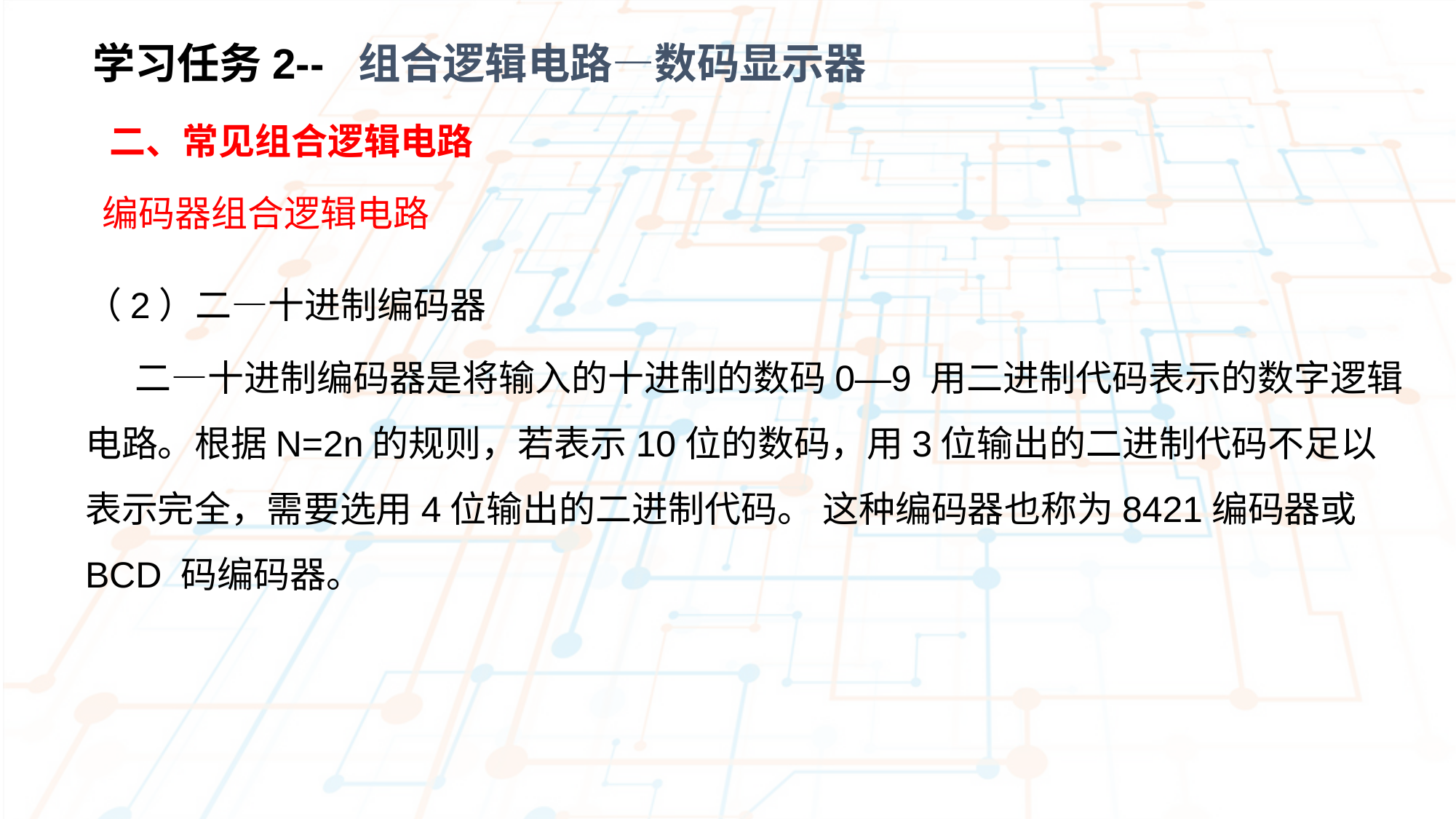

学习任务2--  组合逻辑电路—数码显示器
 二、常见组合逻辑电路

编码器组合逻辑电路
（2）二—十进制编码器
     二—十进制编码器是将输入的十进制的数码0—9 用二进制代码表示的数字逻辑电路。根据N=2n的规则，若表示10位的数码，用3位输出的二进制代码不足以表示完全，需要选用4位输出的二进制代码。 这种编码器也称为8421编码器或BCD 码编码器。